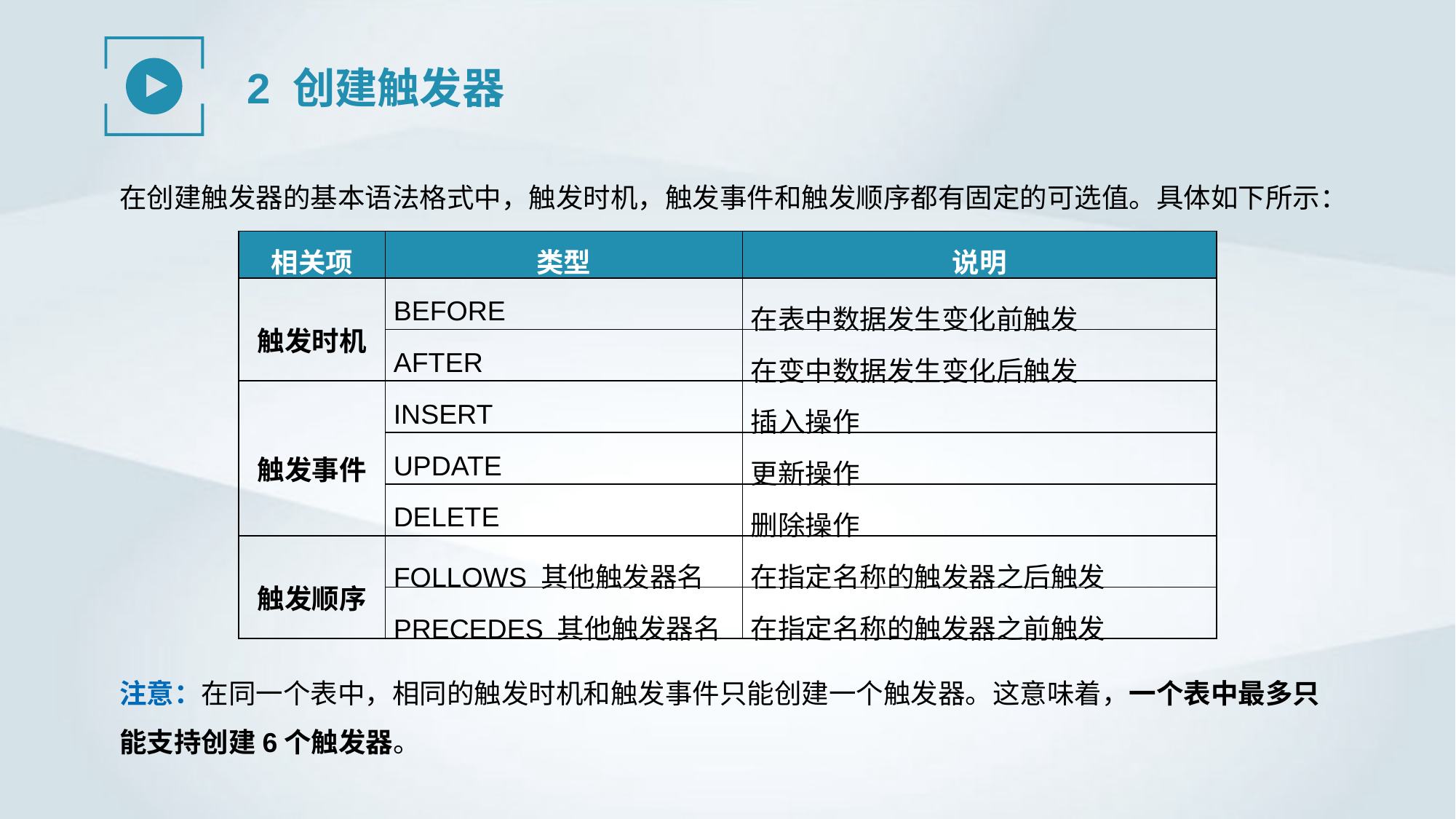

2 创建触发器
在创建触发器的基本语法格式中，触发时机，触发事件和触发顺序都有固定的可选值。具体如下所示：
| 相关项 | 类型 | 说明 |
| --- | --- | --- |
| 触发时机 | BEFORE | 在表中数据发生变化前触发 |
|  | AFTER | 在变中数据发生变化后触发 |
| 触发事件 | INSERT | 插入操作 |
|  | UPDATE | 更新操作 |
|  | DELETE | 删除操作 |
| 触发顺序 | FOLLOWS 其他触发器名 | 在指定名称的触发器之后触发 |
|  | PRECEDES 其他触发器名 | 在指定名称的触发器之前触发 |
注意：在同一个表中，相同的触发时机和触发事件只能创建一个触发器。这意味着，一个表中最多只能支持创建6个触发器。